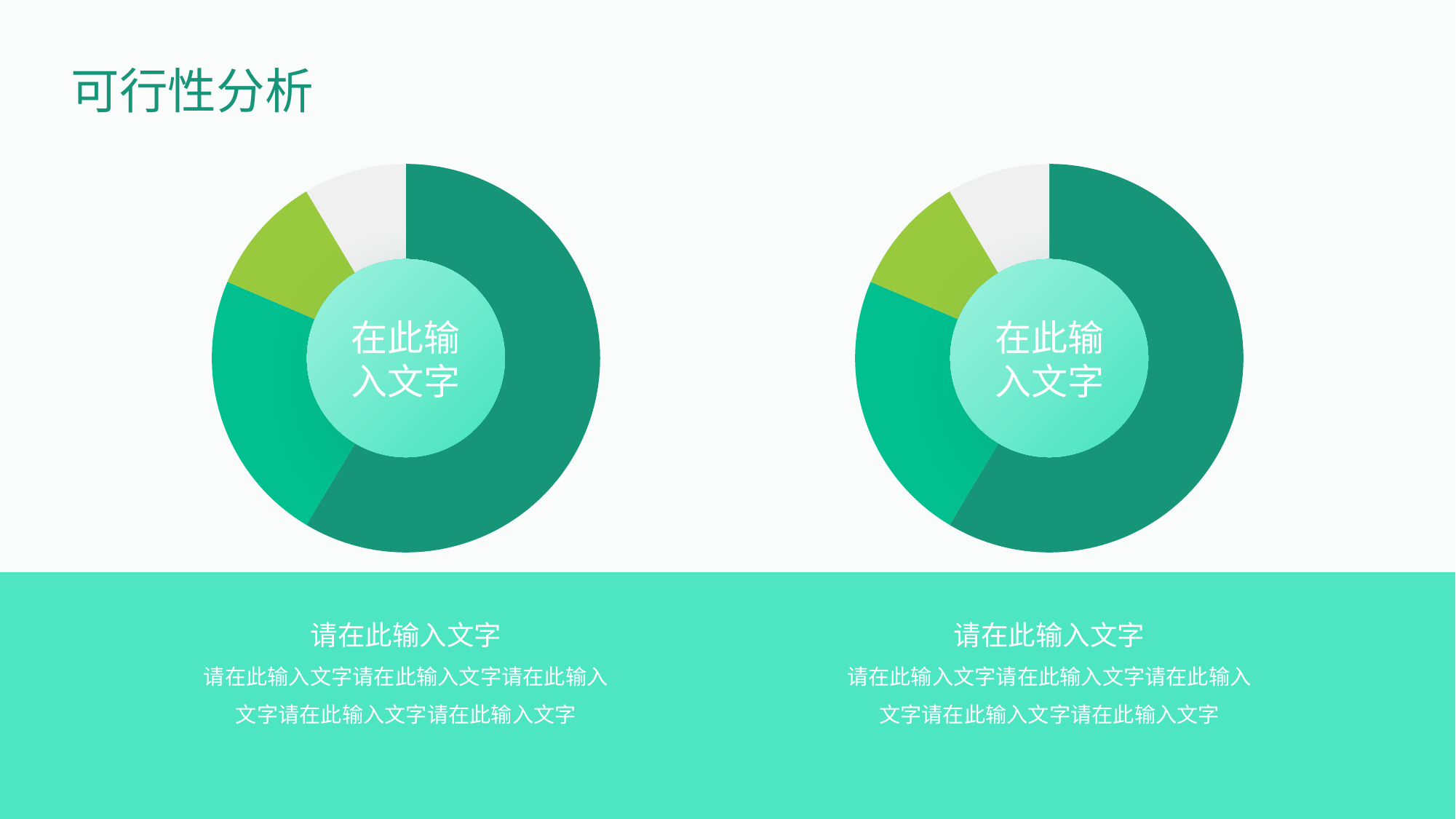

可行性分析

### Chart

| Category | 销售额 |
|---|---|
| 第一季度 | 8.2 |
| 第二季度 | 3.2 |
| 第三季度 | 1.4 |
| 第四季度 | 1.2 |

### Chart

| Category | 销售额 |
|---|---|
| 第一季度 | 8.2 |
| 第二季度 | 3.2 |
| 第三季度 | 1.4 |
| 第四季度 | 1.2 |
在此输入文字
在此输入文字

请在此输入文字
请在此输入文字请在此输入文字请在此输入文字请在此输入文字请在此输入文字
请在此输入文字
请在此输入文字请在此输入文字请在此输入文字请在此输入文字请在此输入文字